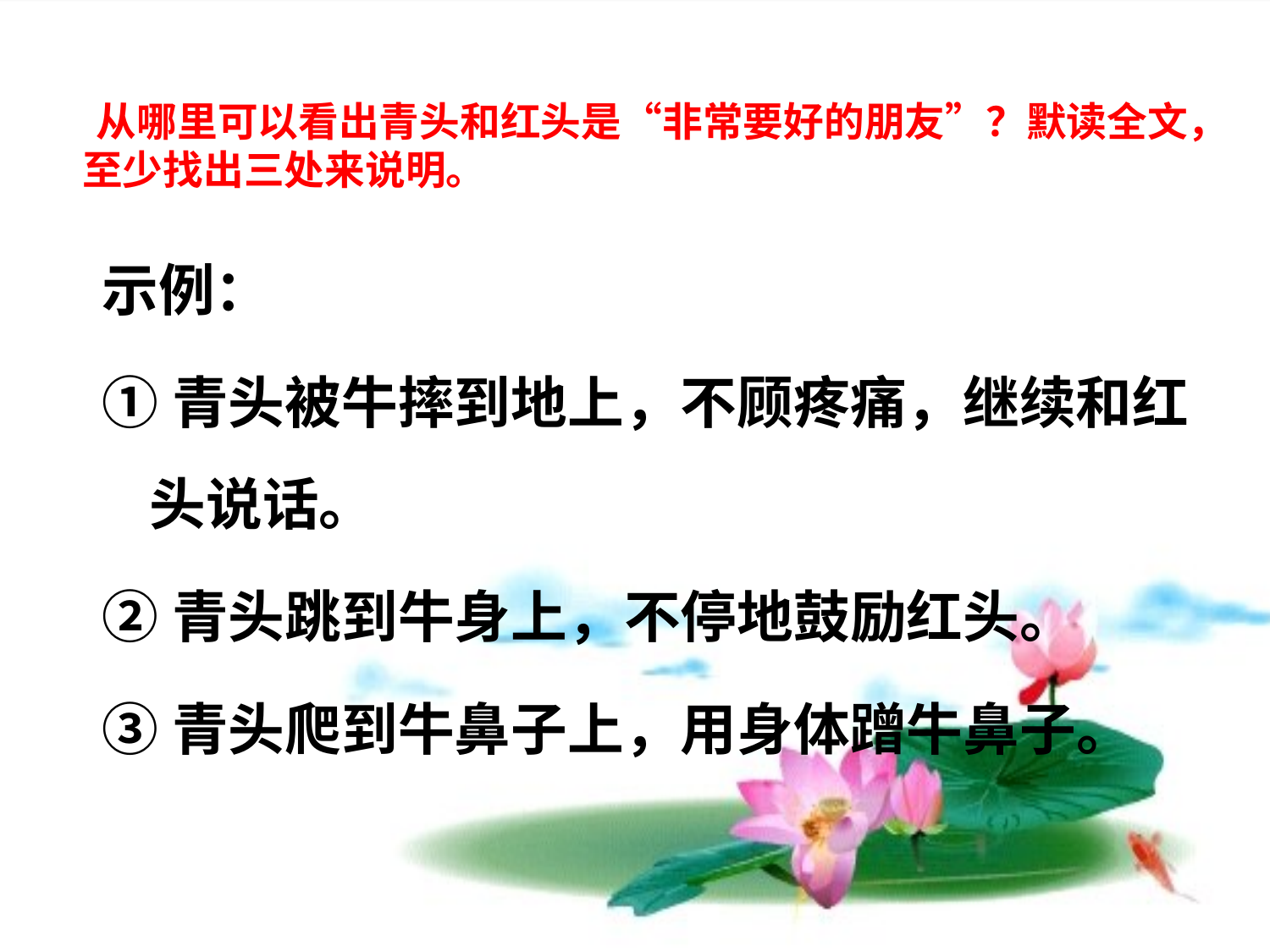

# 从哪里可以看出青头和红头是“非常要好的朋友”？默读全文，至少找出三处来说明。
示例：
①青头被牛摔到地上，不顾疼痛，继续和红头说话。
②青头跳到牛身上，不停地鼓励红头。
③青头爬到牛鼻子上，用身体蹭牛鼻子。